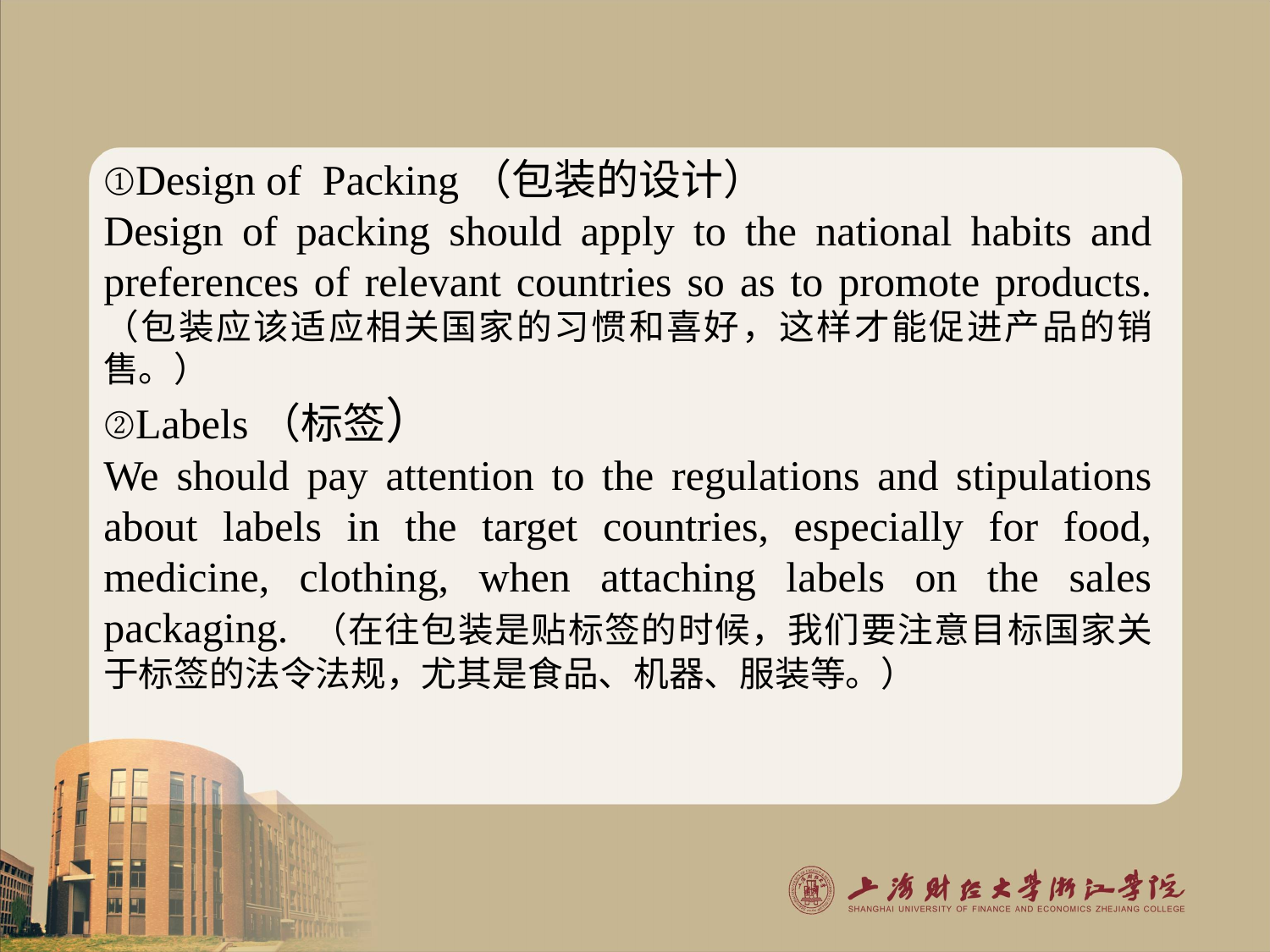

①Design of  Packing（包装的设计）
Design of packing should apply to the national habits and preferences of relevant countries so as to promote products. （包装应该适应相关国家的习惯和喜好，这样才能促进产品的销售。）
②Labels（标签）
We should pay attention to the regulations and stipulations about labels in the target countries, especially for food, medicine, clothing, when attaching labels on the sales packaging. （在往包装是贴标签的时候，我们要注意目标国家关于标签的法令法规，尤其是食品、机器、服装等。）